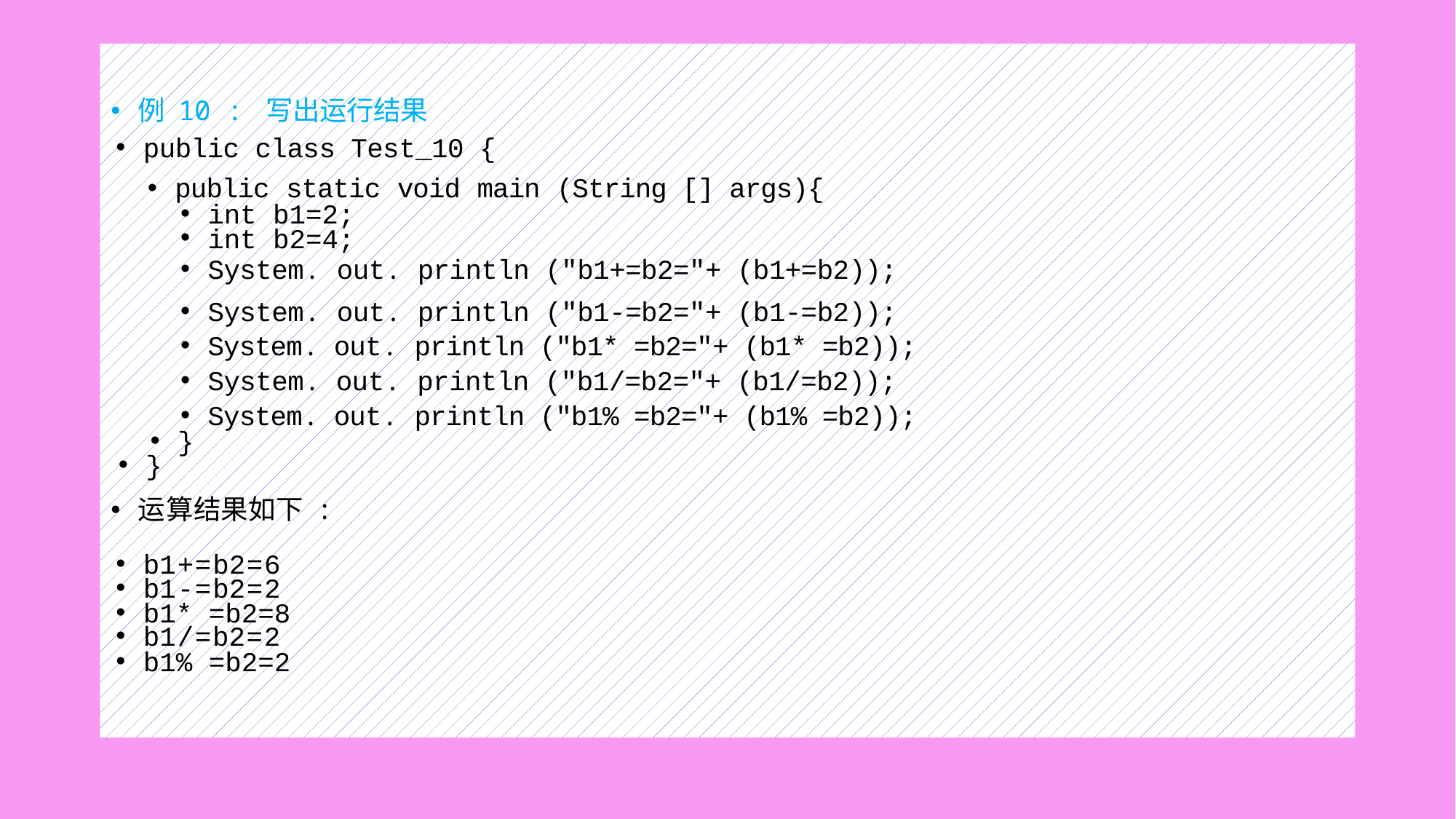

#

例 10 : 写出运行结果
public class Test_10 {
public static void main (String [] args){
int b1=2;
int b2=4;
System. out. println ("b1+=b2="+ (b1+=b2));
System. out. println ("b1-=b2="+ (b1-=b2));
System. out. println ("b1* =b2="+ (b1* =b2));
System. out. println ("b1/=b2="+ (b1/=b2));
System. out. println ("b1% =b2="+ (b1% =b2));
}
}
运算结果如下 :

b1+=b2=6
b1-=b2=2
b1* =b2=8
b1/=b2=2
b1% =b2=2